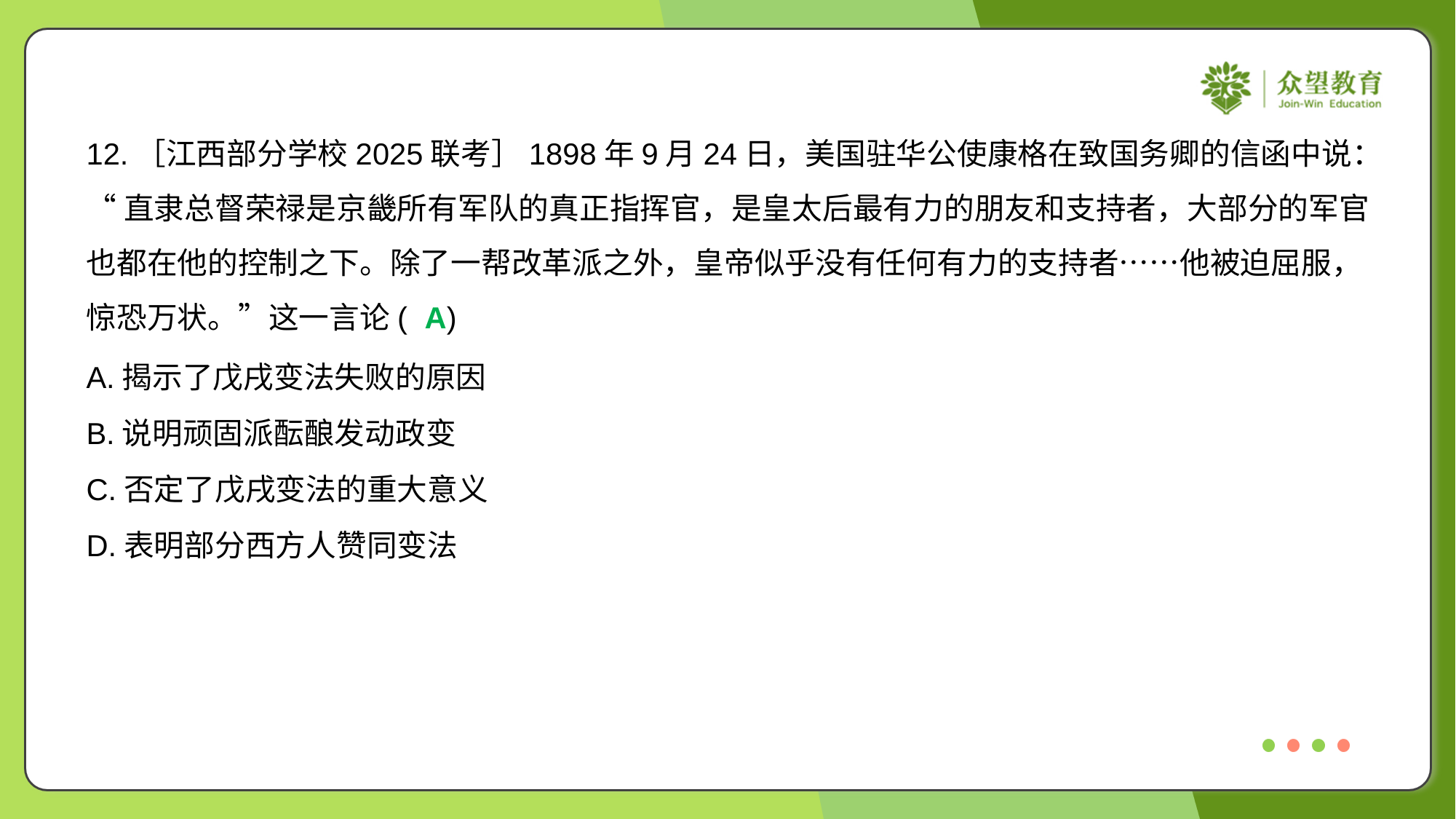

12.［江西部分学校2025联考］1898年9月24日，美国驻华公使康格在致国务卿的信函中说：
“直隶总督荣禄是京畿所有军队的真正指挥官，是皇太后最有力的朋友和支持者，大部分的军官
也都在他的控制之下。除了一帮改革派之外，皇帝似乎没有任何有力的支持者……他被迫屈服，
惊恐万状。”这一言论(     )
A
A.揭示了戊戌变法失败的原因
B.说明顽固派酝酿发动政变
C.否定了戊戌变法的重大意义
D.表明部分西方人赞同变法